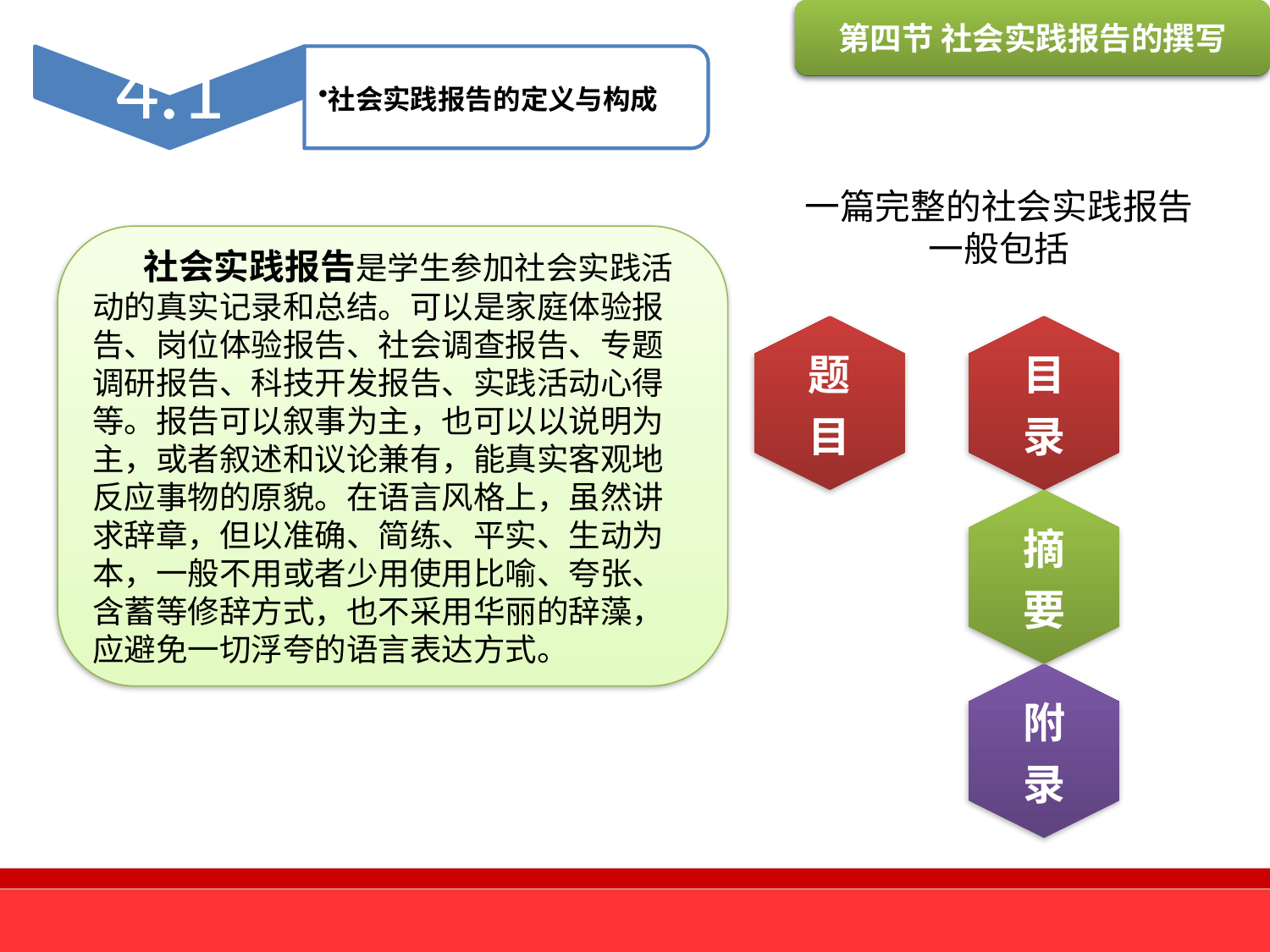

第四节 社会实践报告的撰写
社会实践报告的定义与构成
4.1
第四节 社会实践报告的撰写
一篇完整的社会实践报告
一般包括
      社会实践报告是学生参加社会实践活动的真实记录和总结。可以是家庭体验报告、岗位体验报告、社会调查报告、专题调研报告、科技开发报告、实践活动心得等。报告可以叙事为主，也可以以说明为主，或者叙述和议论兼有，能真实客观地反应事物的原貌。在语言风格上，虽然讲求辞章，但以准确、简练、平实、生动为本，一般不用或者少用使用比喻、夸张、含蓄等修辞方式，也不采用华丽的辞藻，应避免一切浮夸的语言表达方式。
目录
题目
摘要
附录